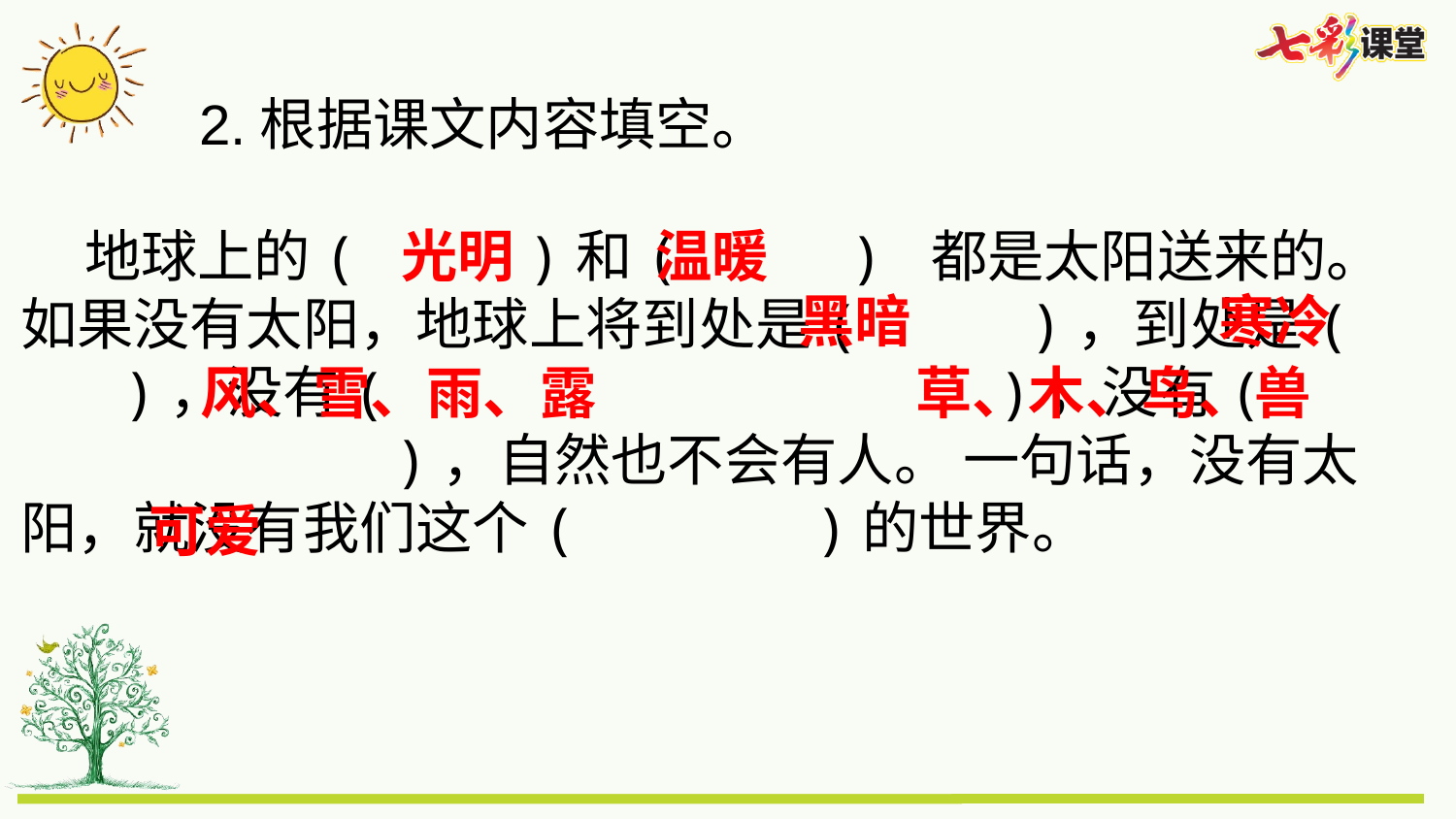

2.根据课文内容填空。
    地球上的(     )和(     ) 都是太阳送来的。如果没有太阳，地球上将到处是(     )，到处是(     )，没有(                  )，没有(                )，自然也不会有人。 一句话，没有太阳，就没有我们这个(       )的世界。
光明
温暖
黑暗
寒冷
风、雪、雨、露
草、木、鸟、兽
可爱